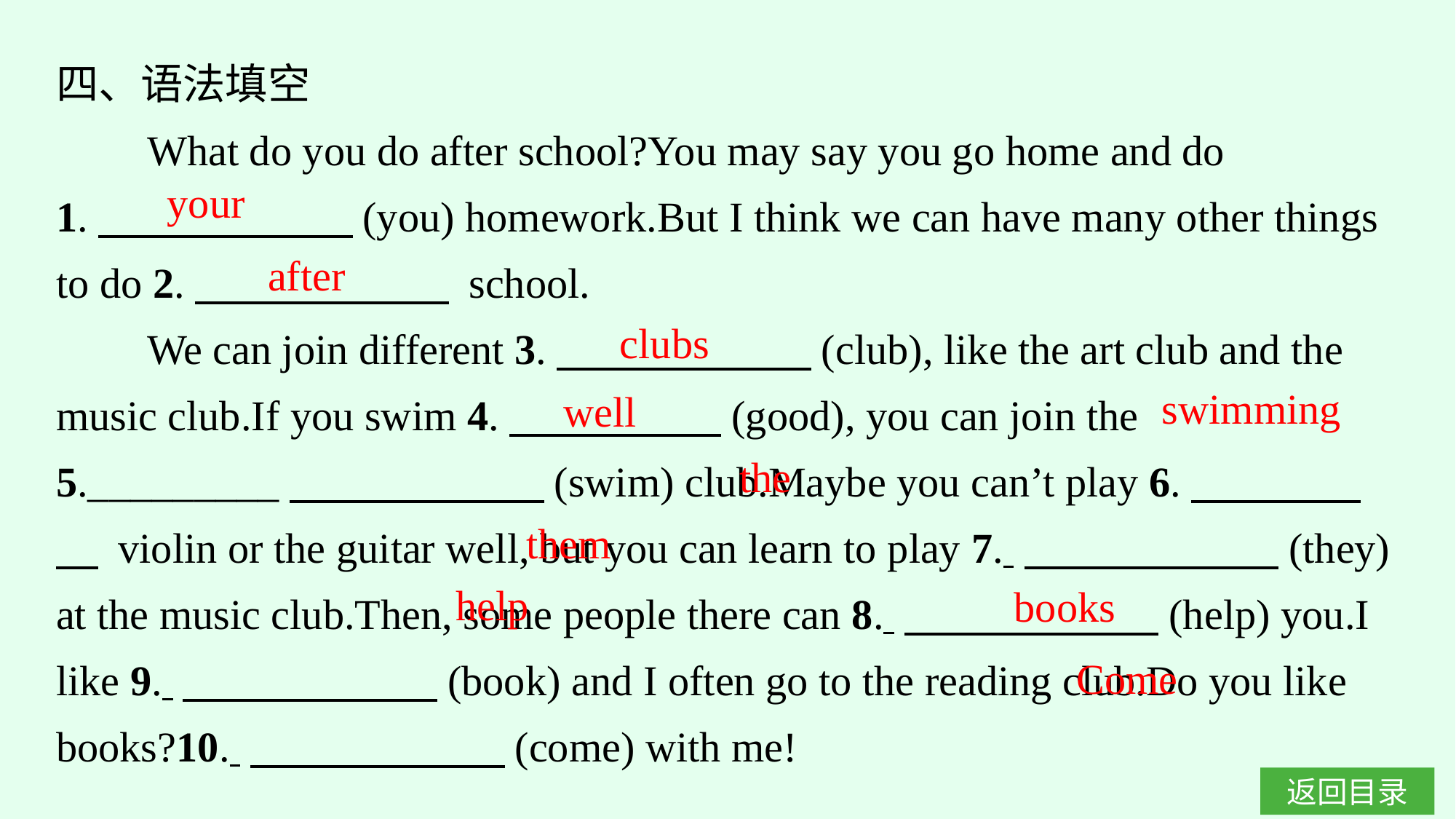

四、语法填空
What do you do after school?You may say you go home and do                1.　　　　　　(you) homework.But I think we can have many other things to do 2.　　　　　　 school.
We can join different 3.　　　　　　(club), like the art club and the music club.If you swim 4.　　　　　(good), you can join the 5._________　　　　　　(swim) club.Maybe you can’t play 6.　　　　　 violin or the guitar well, but you can learn to play 7. 　　　　　　(they) at the music club.Then, some people there can 8. 　　　　　　(help) you.I like 9. 　　　　　　(book) and I often go to the reading club.Do you like books?10. 　　　　　　(come) with me!
your
after
clubs
swimming
well
the
them
help
books
Come